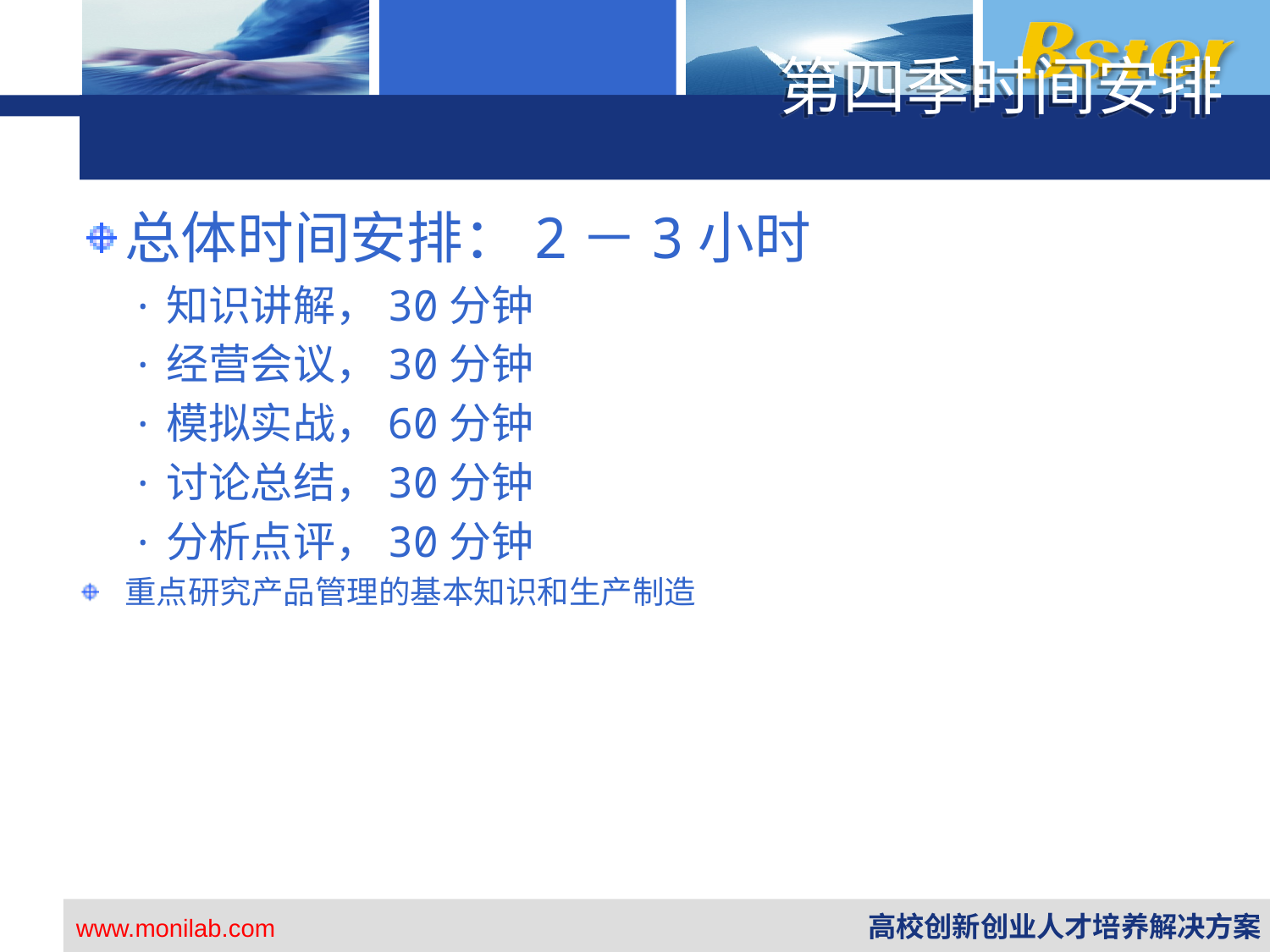

第四季时间安排
总体时间安排：2－3小时
·知识讲解，30分钟
·经营会议，30分钟
·模拟实战，60分钟
·讨论总结，30分钟
·分析点评，30分钟
重点研究产品管理的基本知识和生产制造